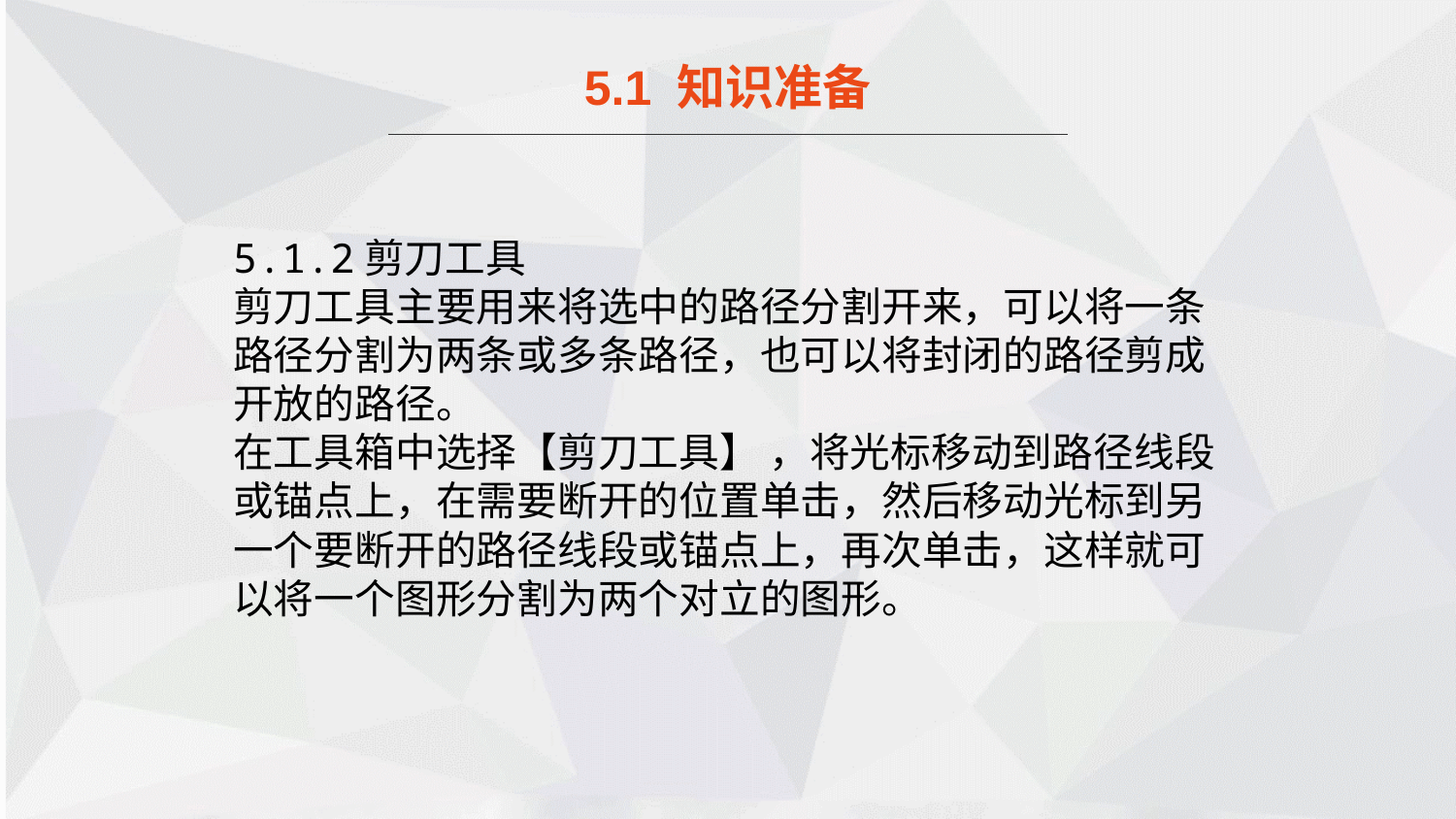

5.1 知识准备
5.1.2剪刀工具
剪刀工具主要用来将选中的路径分割开来，可以将一条路径分割为两条或多条路径，也可以将封闭的路径剪成开放的路径。
在工具箱中选择【剪刀工具】 ，将光标移动到路径线段或锚点上，在需要断开的位置单击，然后移动光标到另一个要断开的路径线段或锚点上，再次单击，这样就可以将一个图形分割为两个对立的图形。